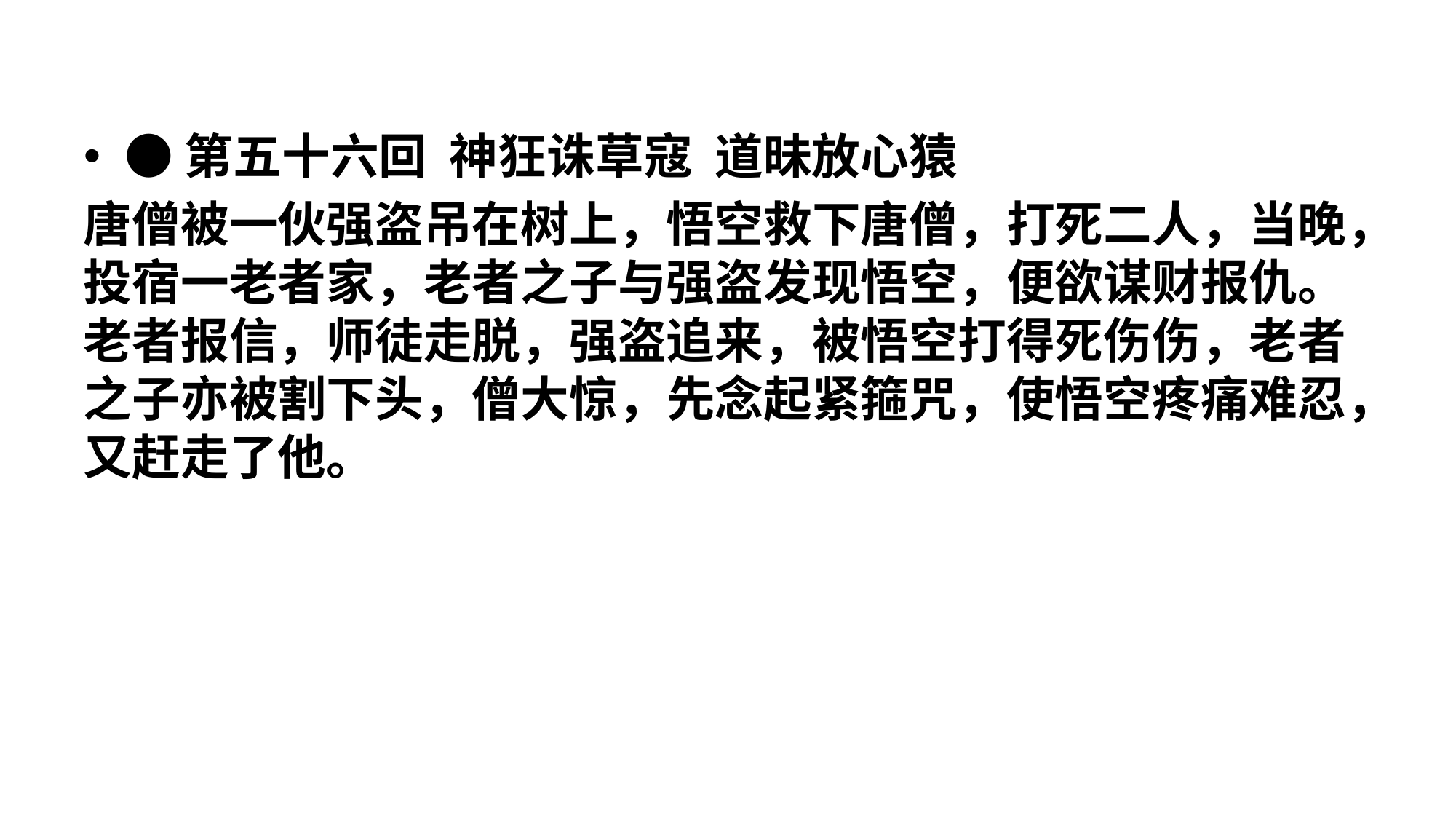

#
●第五十六回  神狂诛草寇  道昧放心猿
唐僧被一伙强盗吊在树上，悟空救下唐僧，打死二人，当晚，投宿一老者家，老者之子与强盗发现悟空，便欲谋财报仇。老者报信，师徒走脱，强盗追来，被悟空打得死伤伤，老者之子亦被割下头，僧大惊，先念起紧箍咒，使悟空疼痛难忍，又赶走了他。